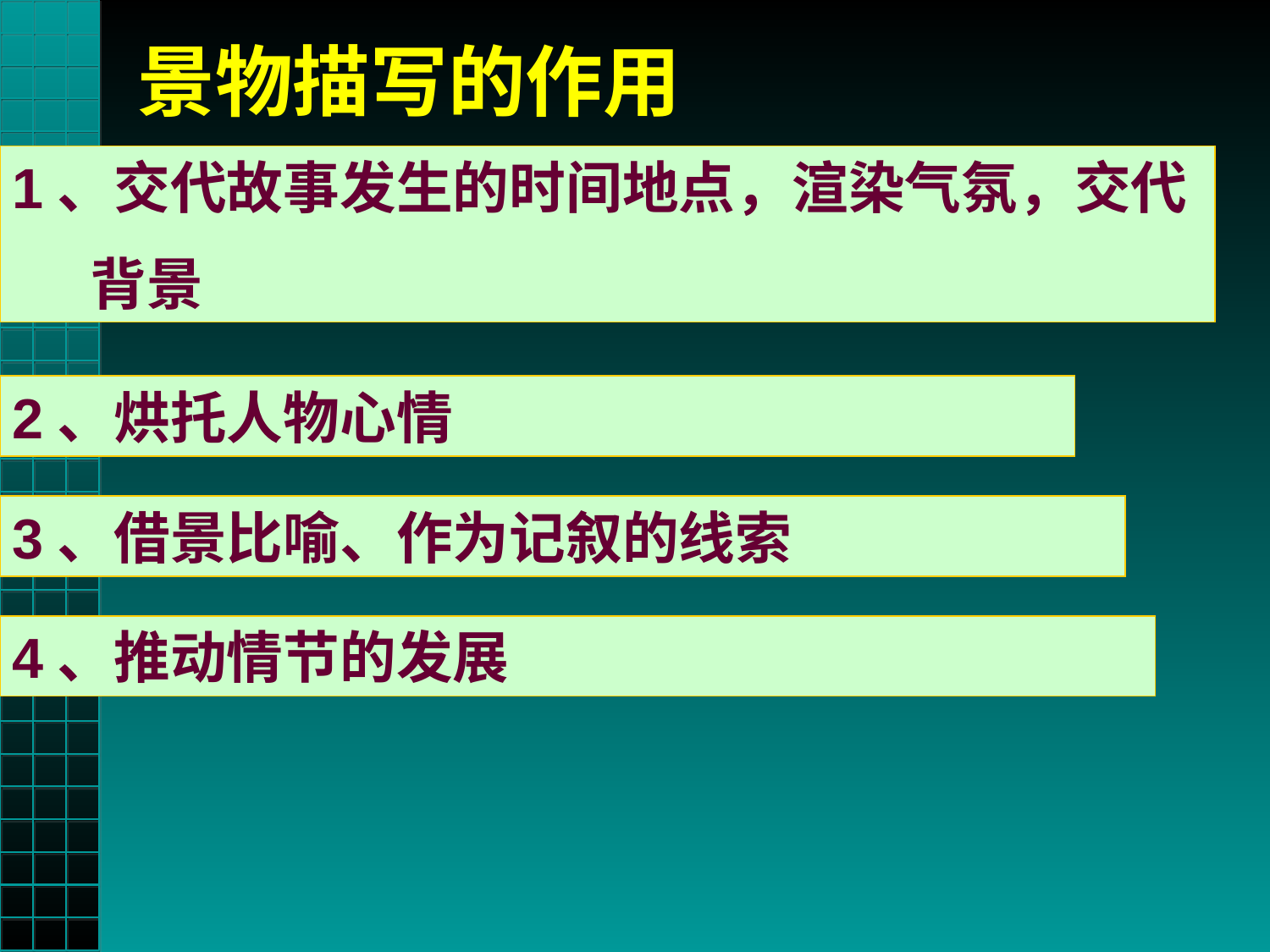

景物描写的作用
1、交代故事发生的时间地点，渲染气氛，交代
     背景
2、烘托人物心情
3、借景比喻、作为记叙的线索
4、推动情节的发展